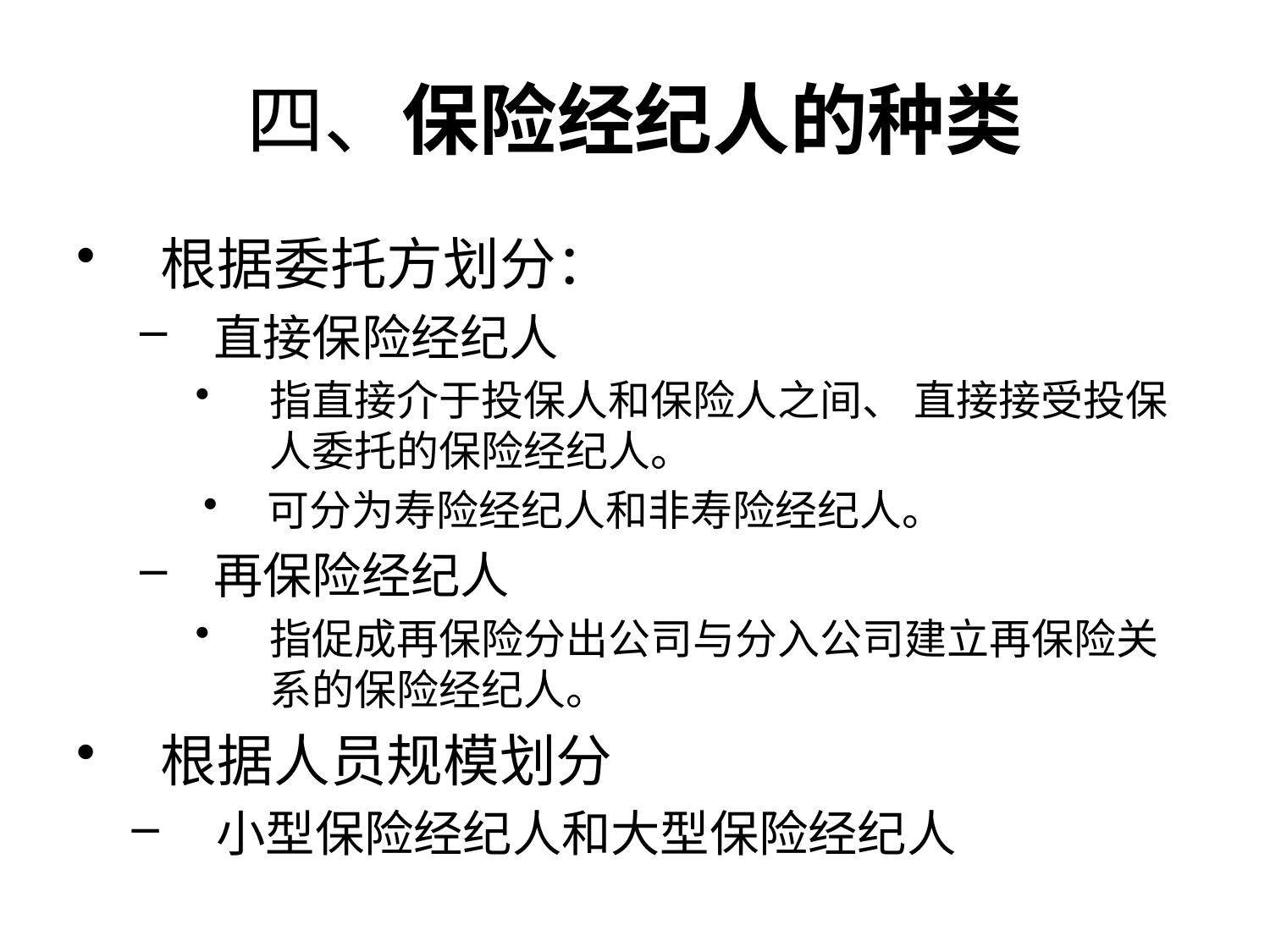

# 四、保险经纪人的种类
根据委托方划分：
直接保险经纪人
指直接介于投保人和保险人之间、 直接接受投保人委托的保险经纪人。
可分为寿险经纪人和非寿险经纪人。
再保险经纪人
指促成再保险分出公司与分入公司建立再保险关系的保险经纪人。
根据人员规模划分
小型保险经纪人和大型保险经纪人